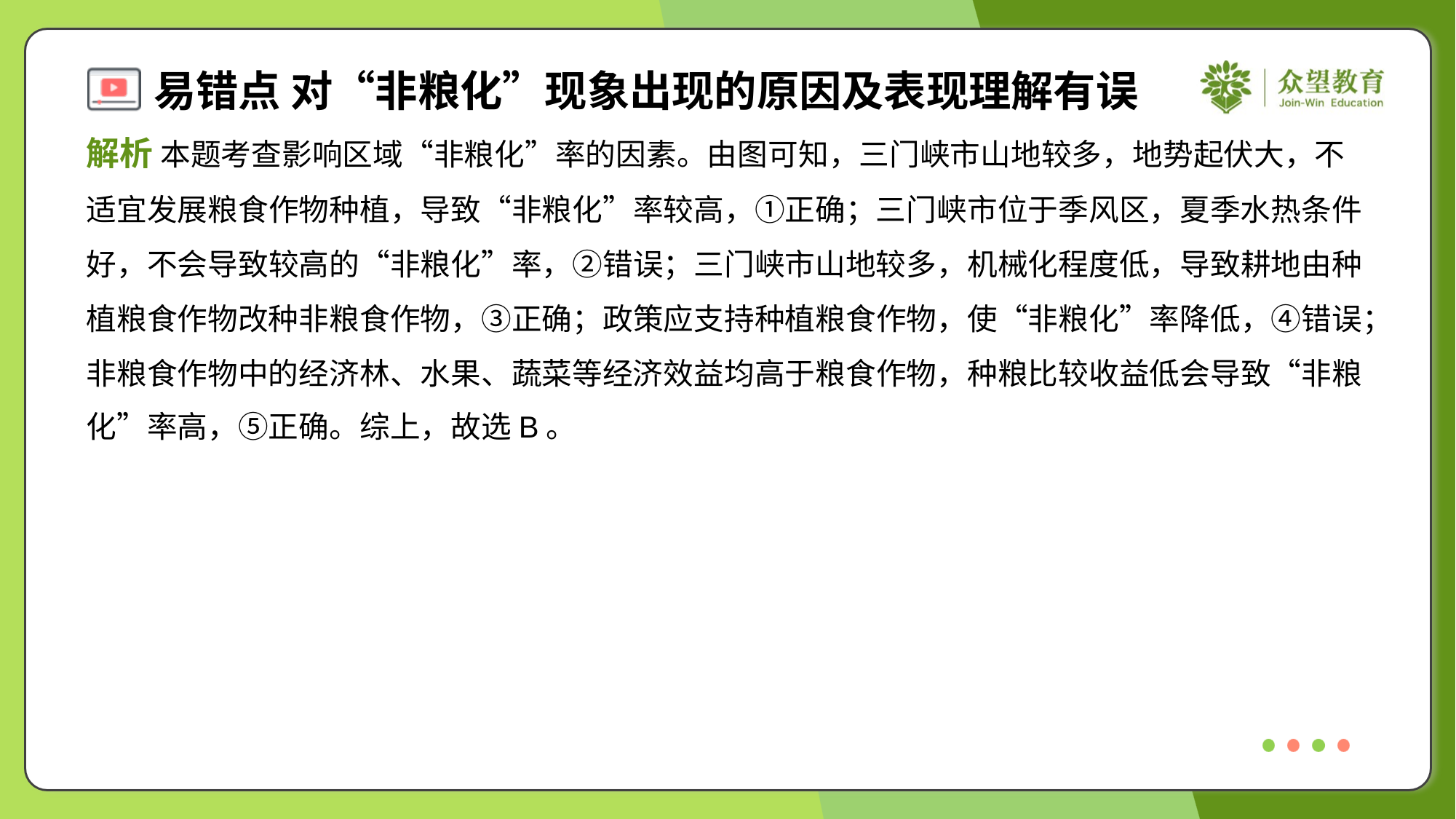

解析 本题考查影响区域“非粮化”率的因素。由图可知，三门峡市山地较多，地势起伏大，不
适宜发展粮食作物种植，导致“非粮化”率较高，①正确；三门峡市位于季风区，夏季水热条件
好，不会导致较高的“非粮化”率，②错误；三门峡市山地较多，机械化程度低，导致耕地由种
植粮食作物改种非粮食作物，③正确；政策应支持种植粮食作物，使“非粮化”率降低，④错误；
非粮食作物中的经济林、水果、蔬菜等经济效益均高于粮食作物，种粮比较收益低会导致“非粮
化”率高，⑤正确。综上，故选B。